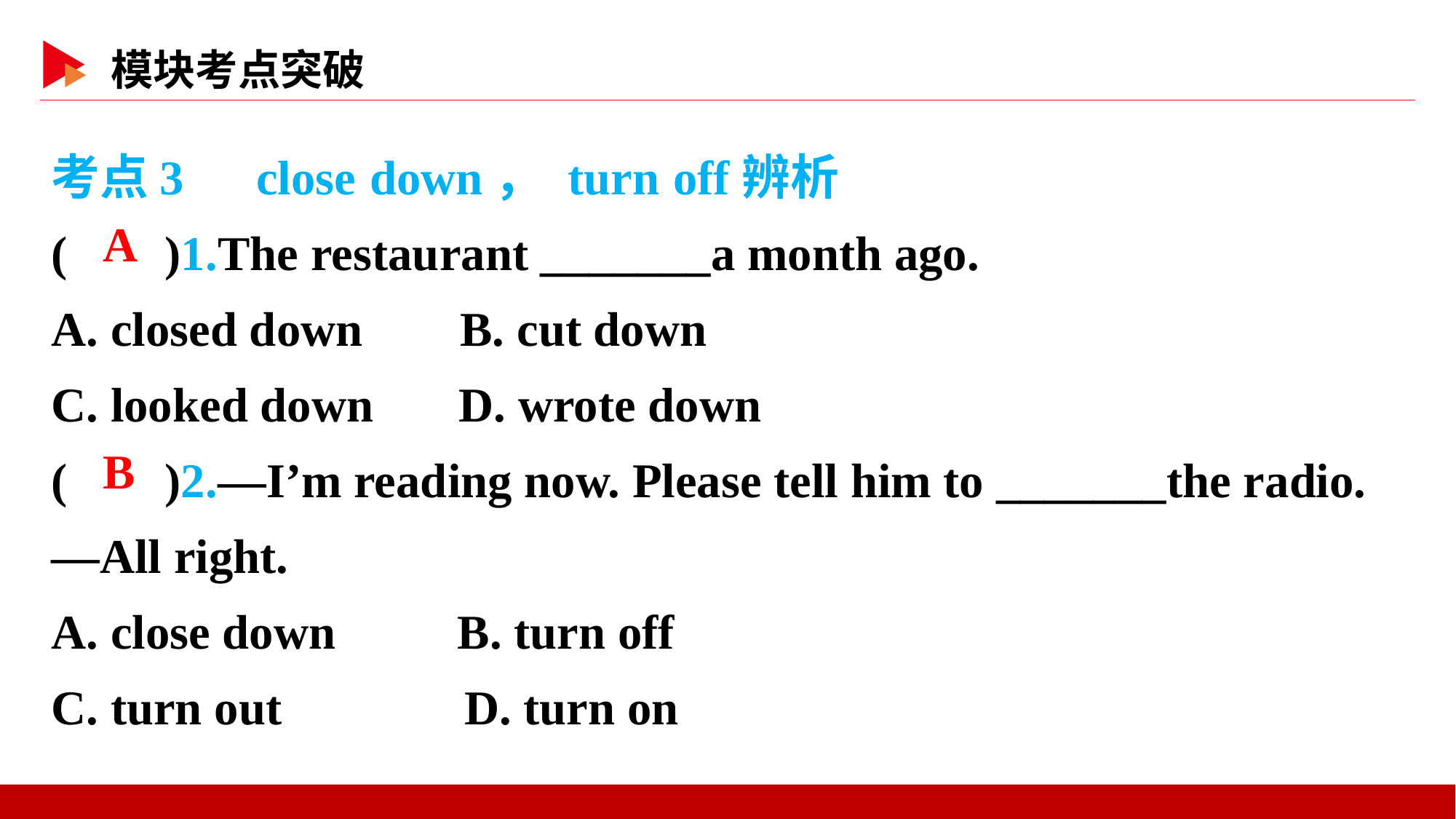

考点3　close down， turn off辨析
(        )1.The restaurant _______a month ago.
A. closed down        B. cut down
C. looked down       D. wrote down
(        )2.—I’m reading now. Please tell him to _______the radio.
—All right.
A. close down          B. turn off
C. turn out               D. turn on
   A
   B